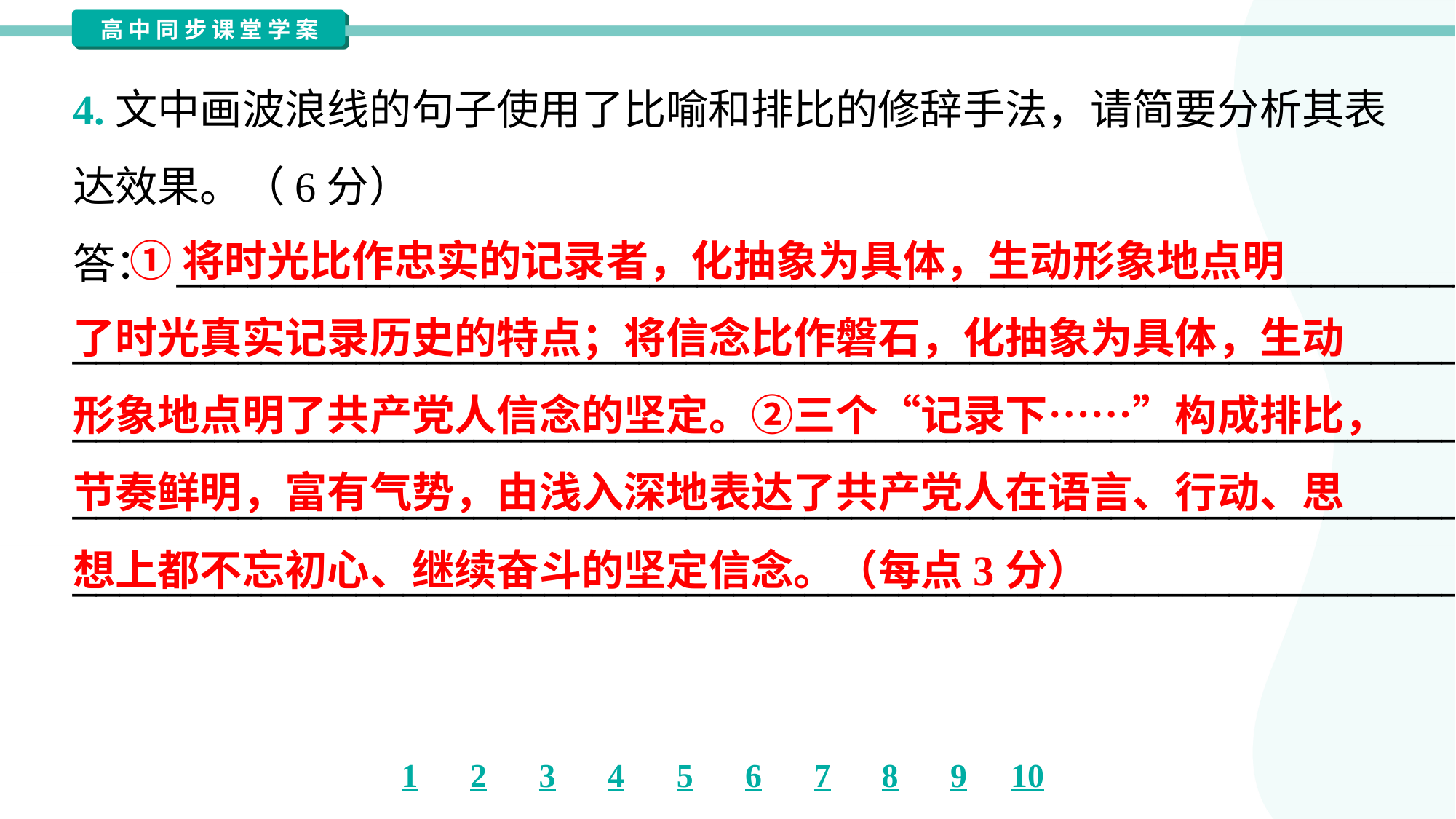

4.文中画波浪线的句子使用了比喻和排比的修辞手法，请简要分析其表
达效果。（6分）
答： ________________________________________________________
_____________________________________________________________
_____________________________________________________________
_____________________________________________________________
_____________________________________________________________
      ①将时光比作忠实的记录者，化抽象为具体，生动形象地点明
了时光真实记录历史的特点；将信念比作磐石，化抽象为具体，生动
形象地点明了共产党人信念的坚定。②三个“记录下……”构成排比，
节奏鲜明，富有气势，由浅入深地表达了共产党人在语言、行动、思
想上都不忘初心、继续奋斗的坚定信念。（每点3分）